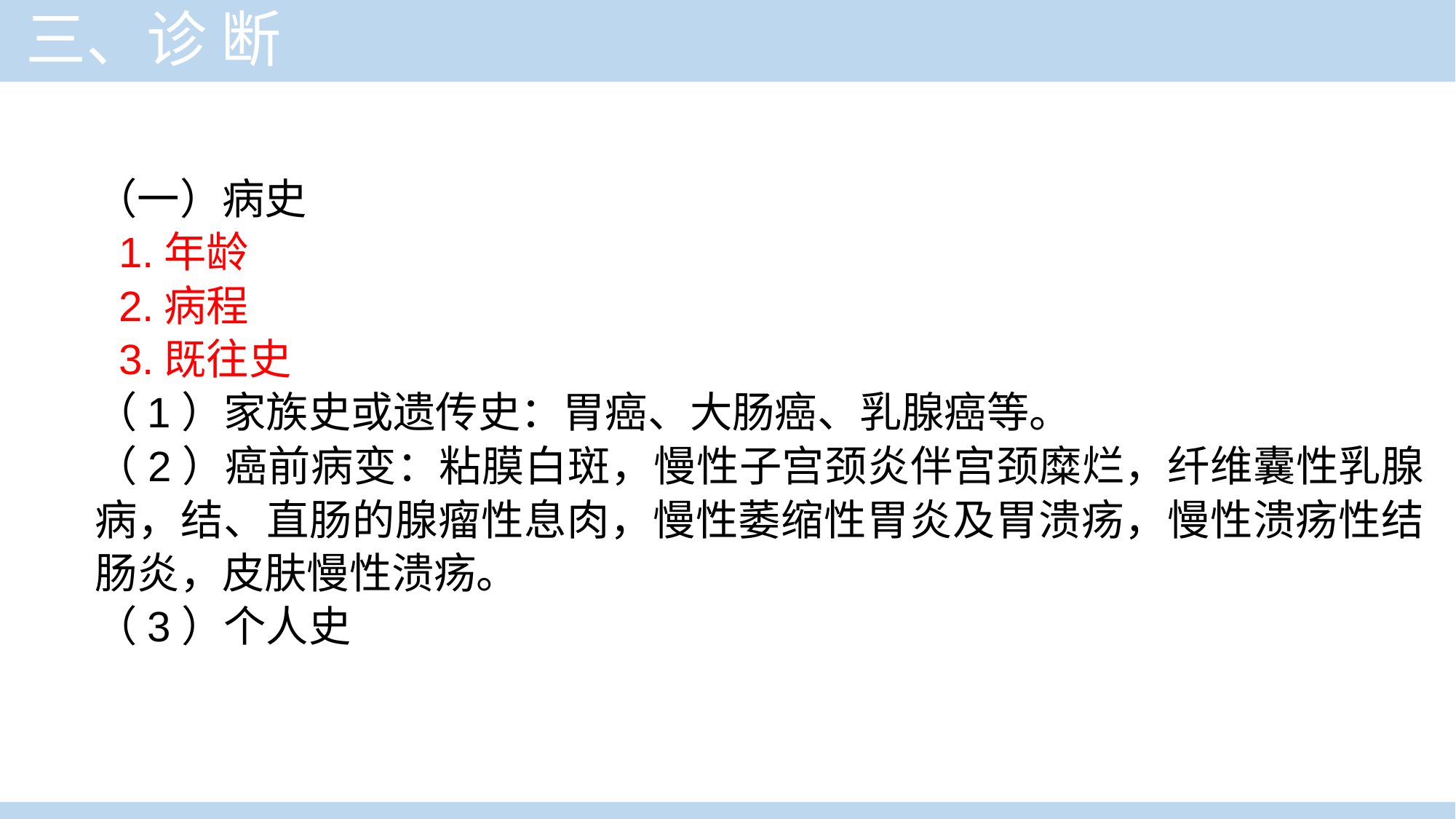

三、诊 断
（一）病史
  1.年龄
  2.病程
  3.既往史
（1）家族史或遗传史：胃癌、大肠癌、乳腺癌等。
（2）癌前病变：粘膜白斑，慢性子宫颈炎伴宫颈糜烂，纤维囊性乳腺病，结、直肠的腺瘤性息肉，慢性萎缩性胃炎及胃溃疡，慢性溃疡性结肠炎，皮肤慢性溃疡。
（3）个人史